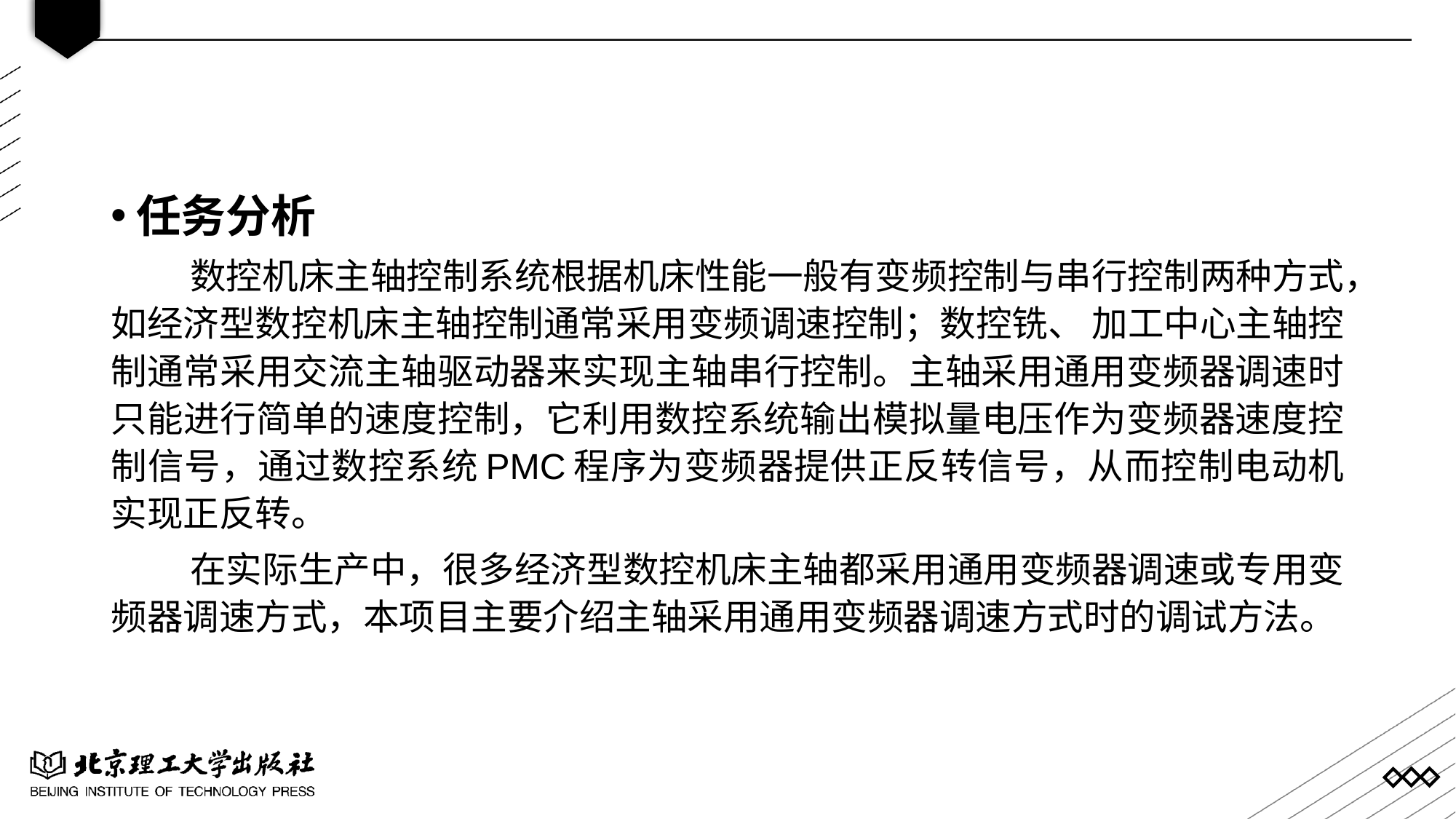

任务分析
数控机床主轴控制系统根据机床性能一般有变频控制与串行控制两种方式，如经济型数控机床主轴控制通常采用变频调速控制；数控铣、 加工中心主轴控制通常采用交流主轴驱动器来实现主轴串行控制。主轴采用通用变频器调速时只能进行简单的速度控制，它利用数控系统输出模拟量电压作为变频器速度控制信号，通过数控系统PMC程序为变频器提供正反转信号，从而控制电动机实现正反转。
在实际生产中，很多经济型数控机床主轴都采用通用变频器调速或专用变频器调速方式，本项目主要介绍主轴采用通用变频器调速方式时的调试方法。